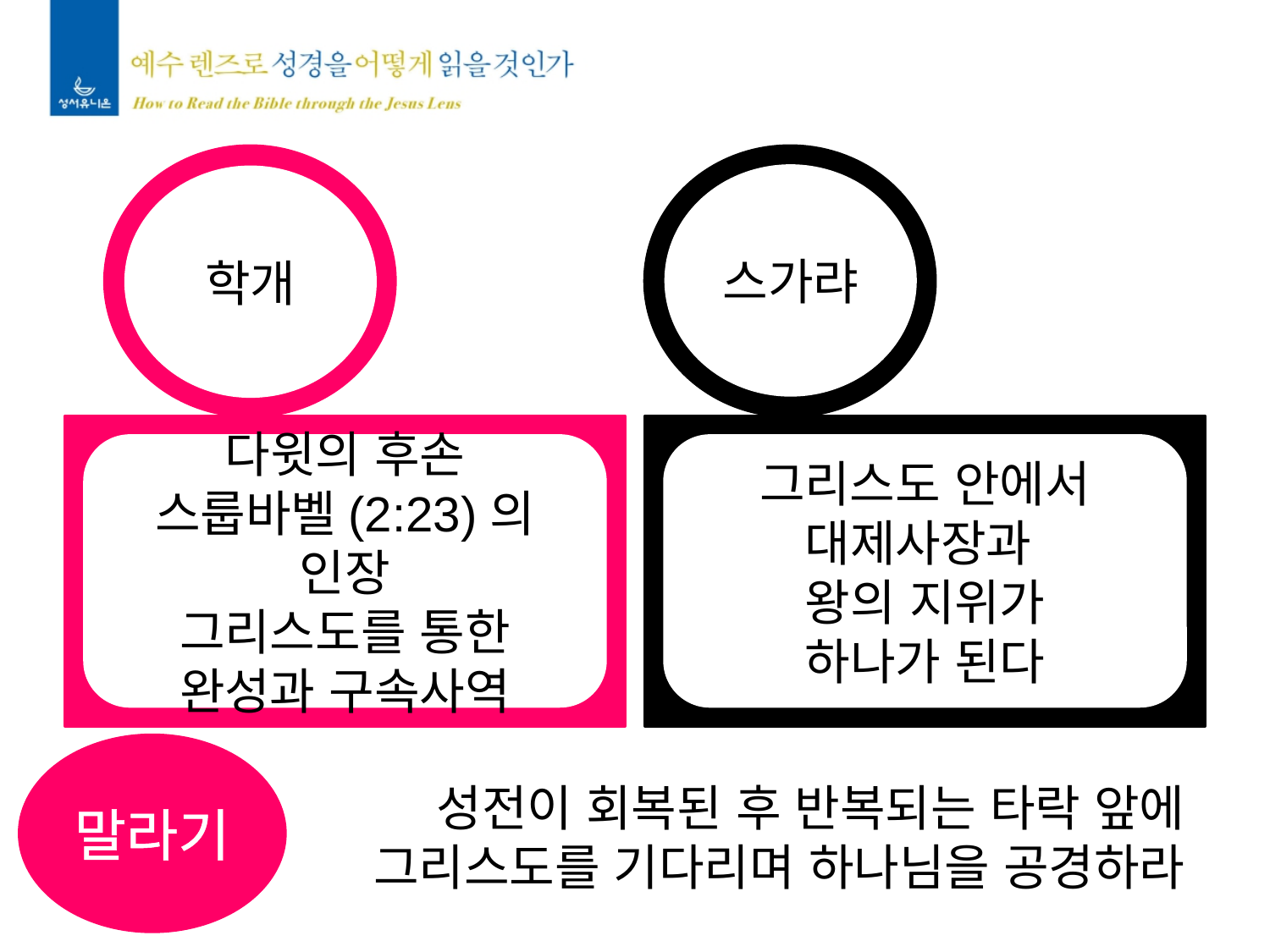

스가랴
학개

다윗의 후손
스룹바벨(2:23)의 인장
그리스도를 통한
완성과 구속사역
그리스도 안에서
대제사장과
왕의 지위가
하나가 된다
말라기
성전이 회복된 후 반복되는 타락 앞에
그리스도를 기다리며 하나님을 공경하라